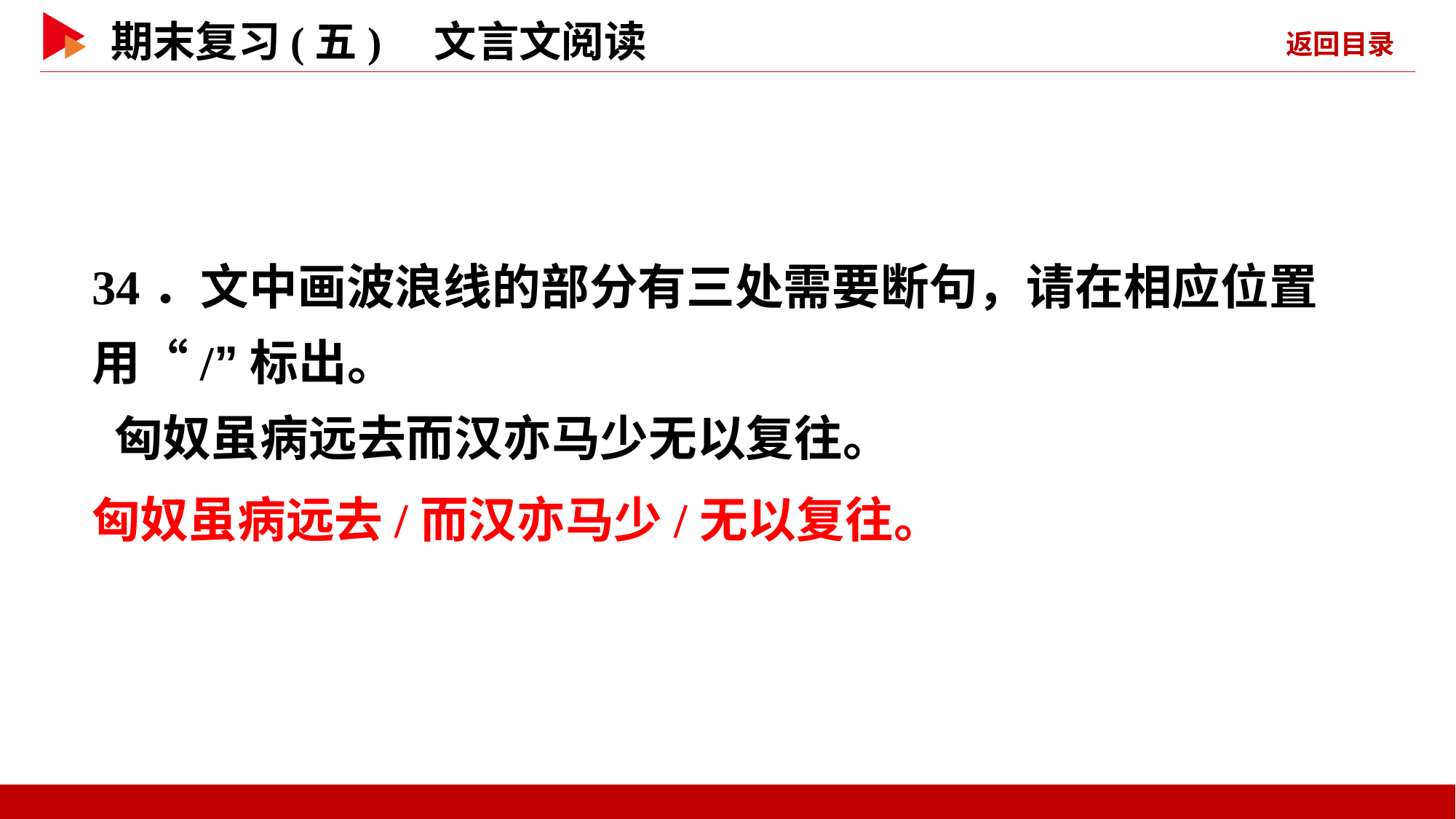

34．文中画波浪线的部分有三处需要断句，请在相应位置用“/”标出。
 匈奴虽病远去而汉亦马少无以复往。
 匈奴虽病远去/而汉亦马少/无以复往。